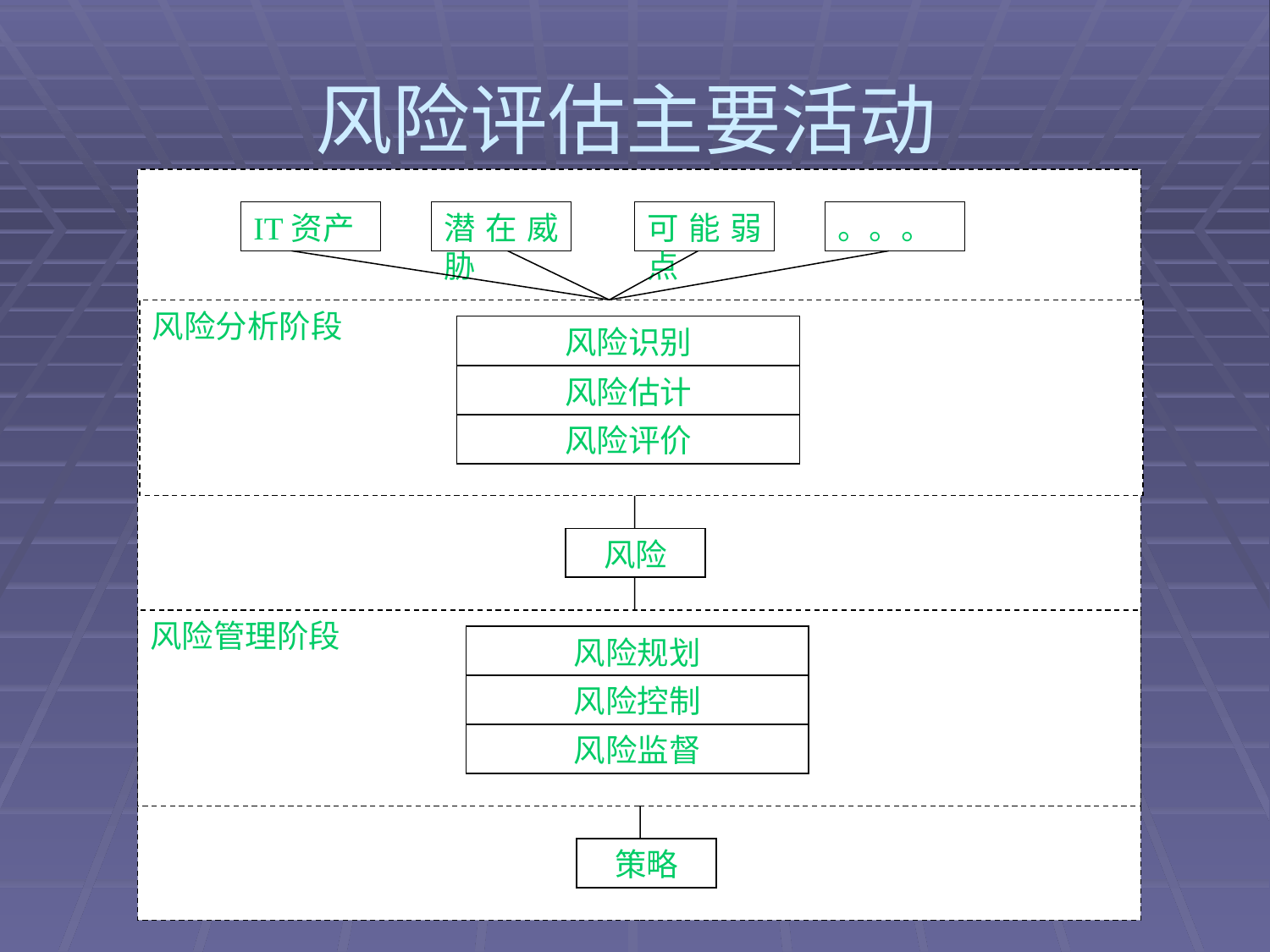

# 风险评估主要活动

IT资产
潜在威胁
可能弱点
。。。

风险分析阶段
风险识别
风险估计
风险评价

风险

风险管理阶段
风险规划
风险控制
风险监督

策略